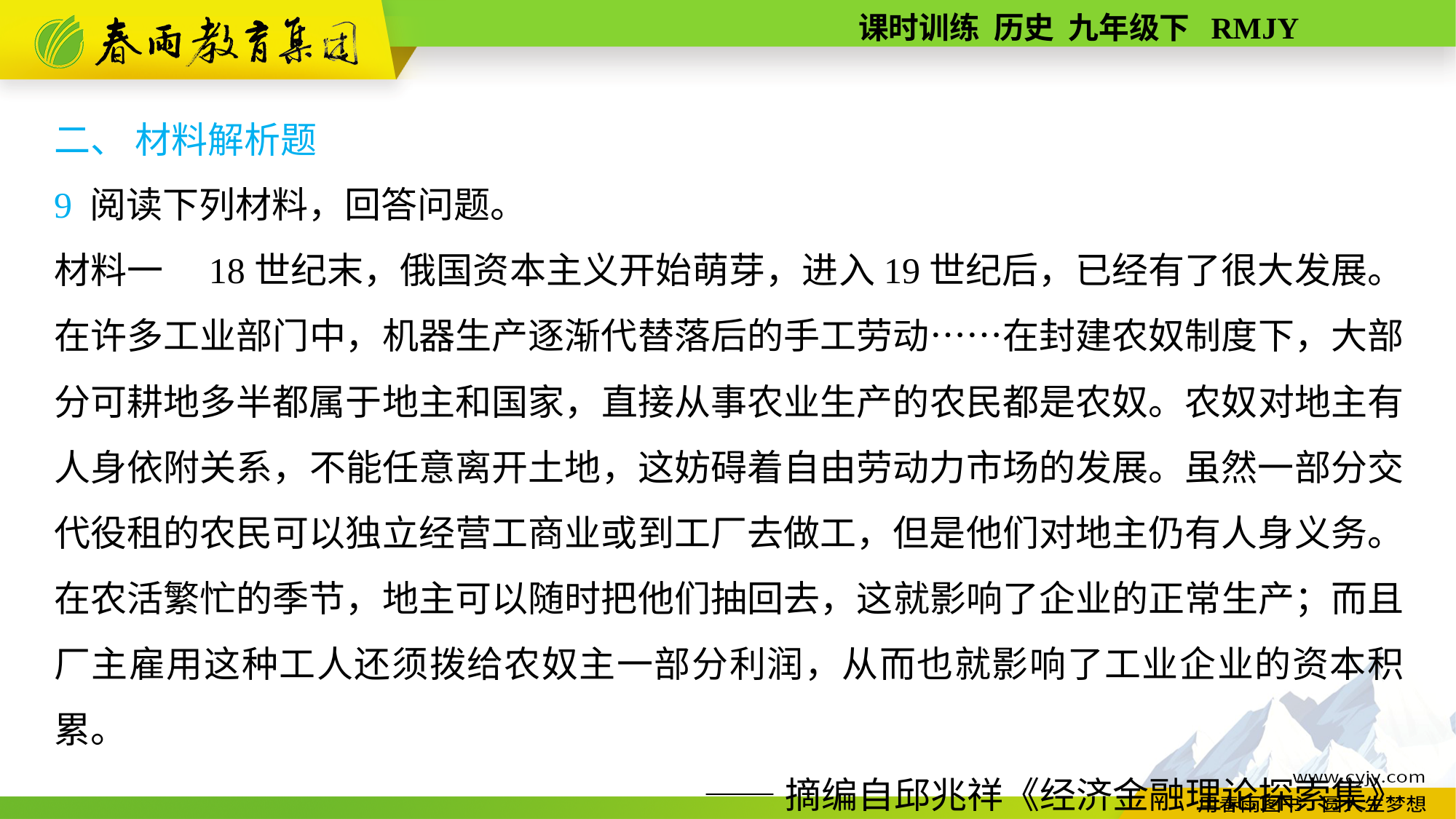

二、 材料解析题
9 阅读下列材料，回答问题。
材料一　18世纪末，俄国资本主义开始萌芽，进入19世纪后，已经有了很大发展。在许多工业部门中，机器生产逐渐代替落后的手工劳动……在封建农奴制度下，大部分可耕地多半都属于地主和国家，直接从事农业生产的农民都是农奴。农奴对地主有人身依附关系，不能任意离开土地，这妨碍着自由劳动力市场的发展。虽然一部分交代役租的农民可以独立经营工商业或到工厂去做工，但是他们对地主仍有人身义务。在农活繁忙的季节，地主可以随时把他们抽回去，这就影响了企业的正常生产；而且厂主雇用这种工人还须拨给农奴主一部分利润，从而也就影响了工业企业的资本积累。
——摘编自邱兆祥《经济金融理论探索集》